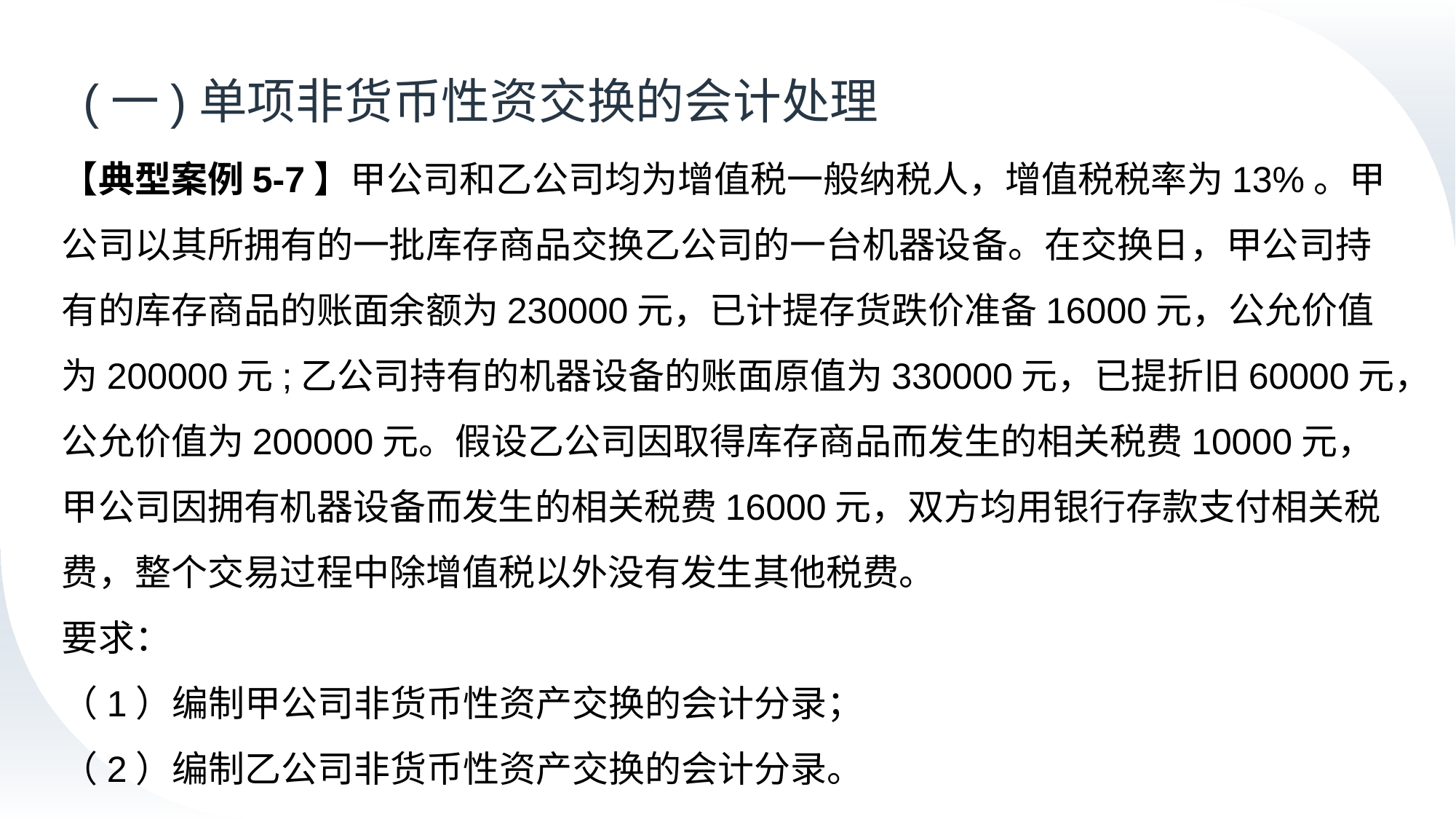

# (一)单项非货币性资交换的会计处理
【典型案例5-7】甲公司和乙公司均为增值税一般纳税人，增值税税率为13%。甲公司以其所拥有的一批库存商品交换乙公司的一台机器设备。在交换日，甲公司持有的库存商品的账面余额为230000元，已计提存货跌价准备16000元，公允价值为200000元;乙公司持有的机器设备的账面原值为330000元，已提折旧60000元，公允价值为200000元。假设乙公司因取得库存商品而发生的相关税费10000元，甲公司因拥有机器设备而发生的相关税费16000元，双方均用银行存款支付相关税费，整个交易过程中除增值税以外没有发生其他税费。
要求：
（1）编制甲公司非货币性资产交换的会计分录；
（2）编制乙公司非货币性资产交换的会计分录。